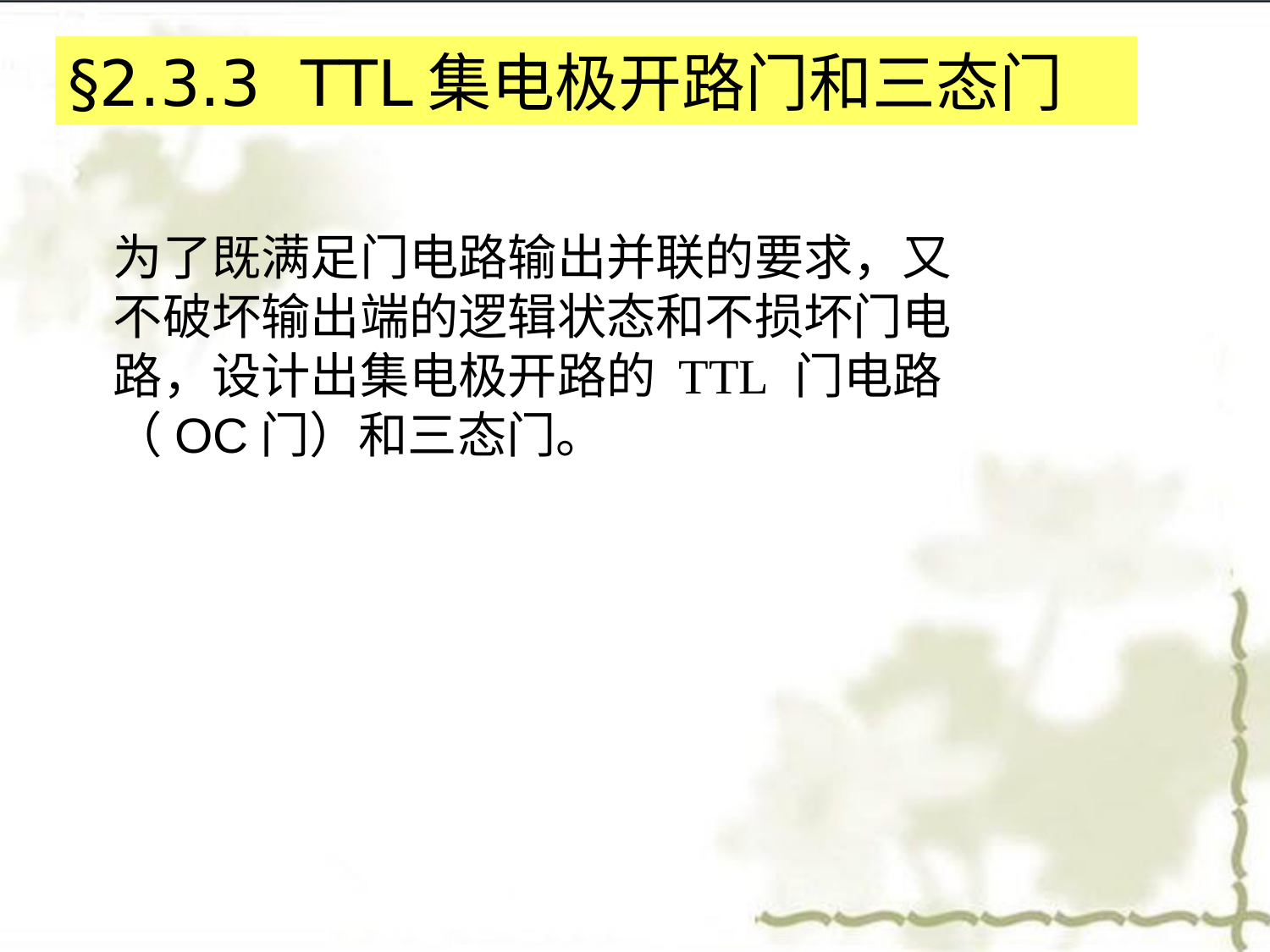

§2.3.3  TTL集电极开路门和三态门
为了既满足门电路输出并联的要求，又不破坏输出端的逻辑状态和不损坏门电路，设计出集电极开路的 TTL 门电路（OC门）和三态门。